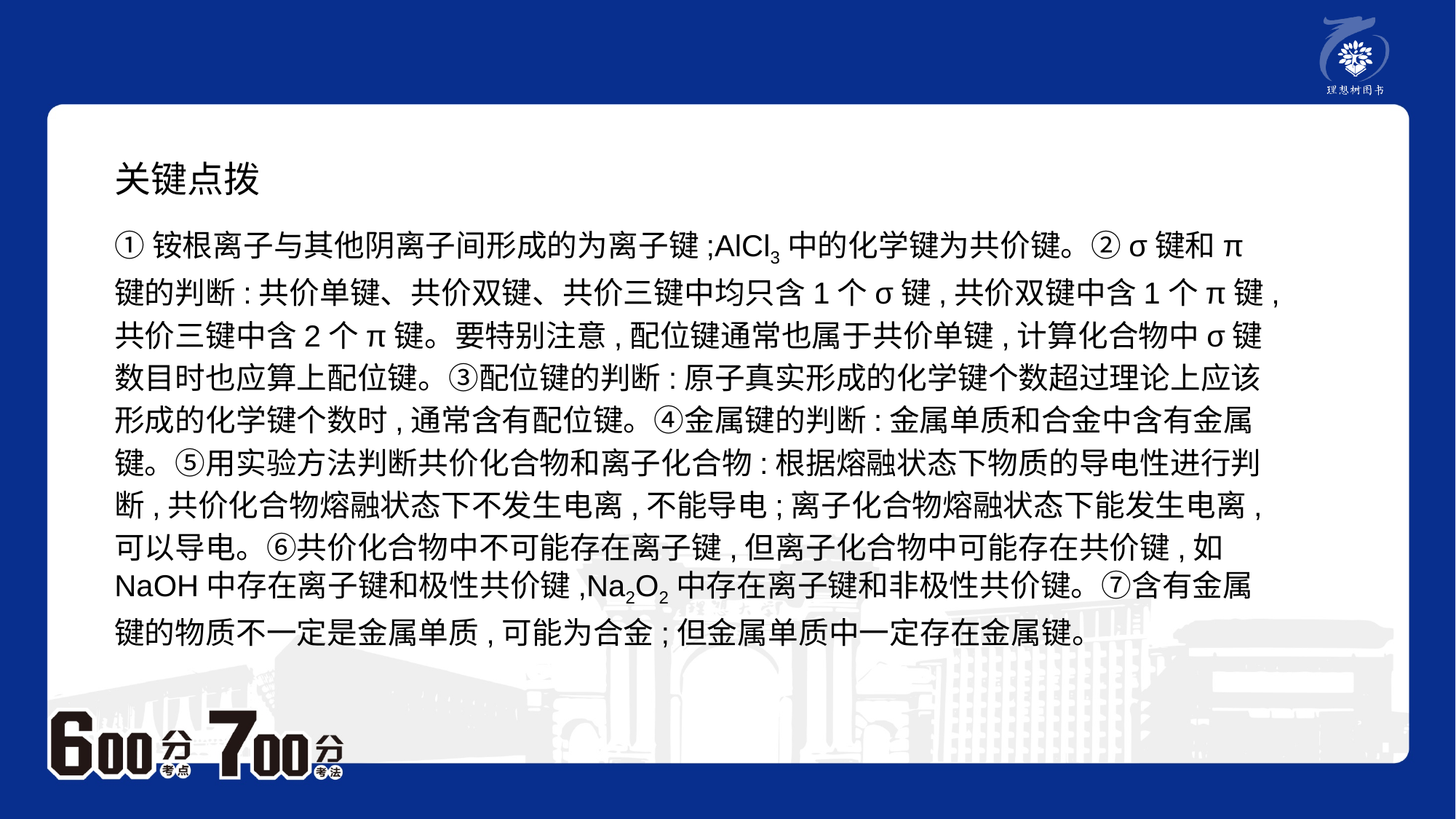

关键点拨
①铵根离子与其他阴离子间形成的为离子键;AlCl3中的化学键为共价键。②σ键和π键的判断:共价单键、共价双键、共价三键中均只含1个σ键,共价双键中含1个π键,共价三键中含2个π键。要特别注意,配位键通常也属于共价单键,计算化合物中σ键数目时也应算上配位键。③配位键的判断:原子真实形成的化学键个数超过理论上应该形成的化学键个数时,通常含有配位键。④金属键的判断:金属单质和合金中含有金属键。⑤用实验方法判断共价化合物和离子化合物:根据熔融状态下物质的导电性进行判断,共价化合物熔融状态下不发生电离,不能导电;离子化合物熔融状态下能发生电离,可以导电。⑥共价化合物中不可能存在离子键,但离子化合物中可能存在共价键,如NaOH中存在离子键和极性共价键,Na2O2中存在离子键和非极性共价键。⑦含有金属键的物质不一定是金属单质,可能为合金;但金属单质中一定存在金属键。